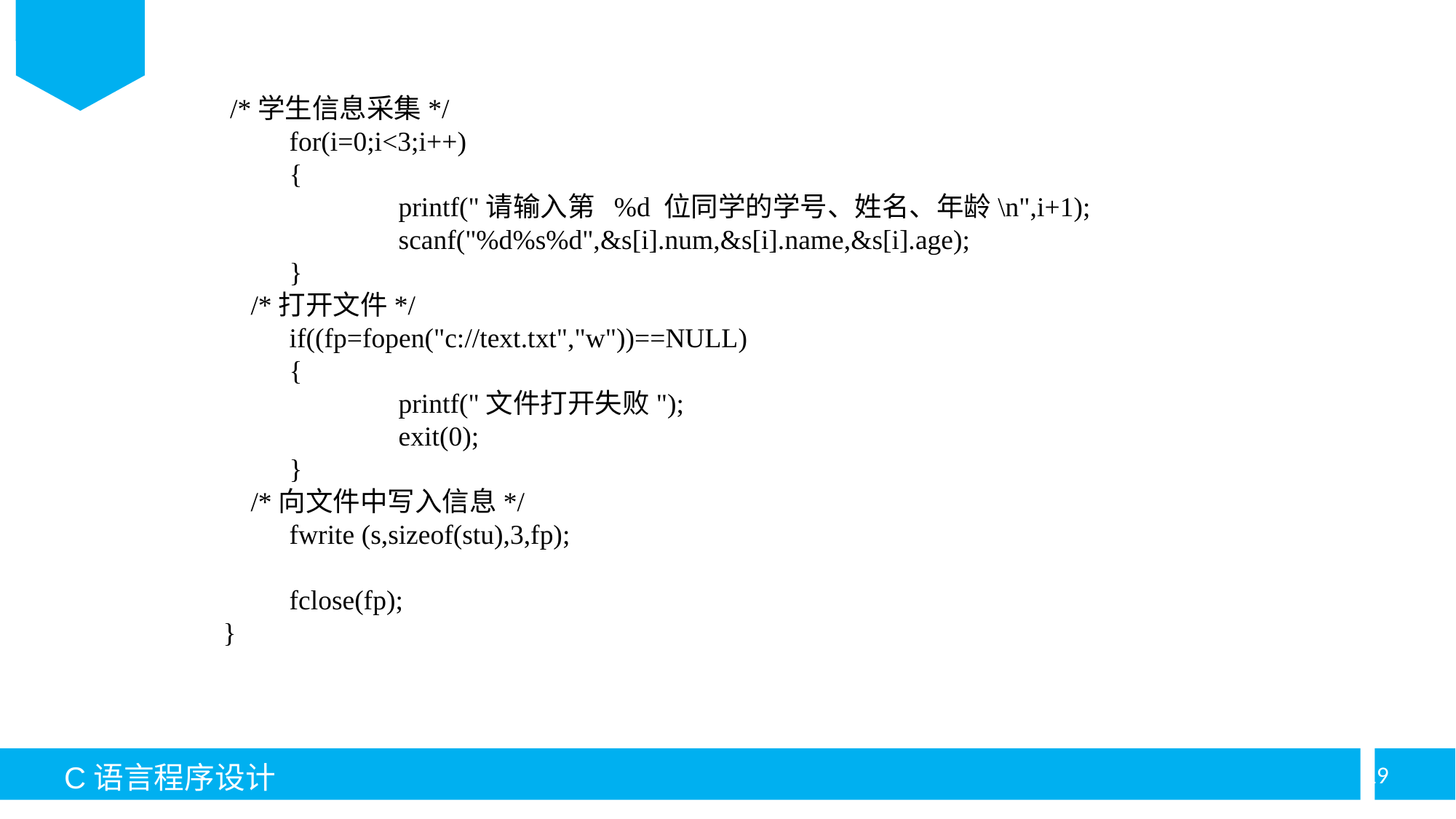

/*学生信息采集*/
	for(i=0;i<3;i++)
	{
		printf("请输入第  %d 位同学的学号、姓名、年龄\n",i+1);
		scanf("%d%s%d",&s[i].num,&s[i].name,&s[i].age);
	}
    /*打开文件*/
	if((fp=fopen("c://text.txt","w"))==NULL)
	{
		printf("文件打开失败");
		exit(0);
	}
    /*向文件中写入信息*/
	fwrite (s,sizeof(stu),3,fp);

	fclose(fp);
}